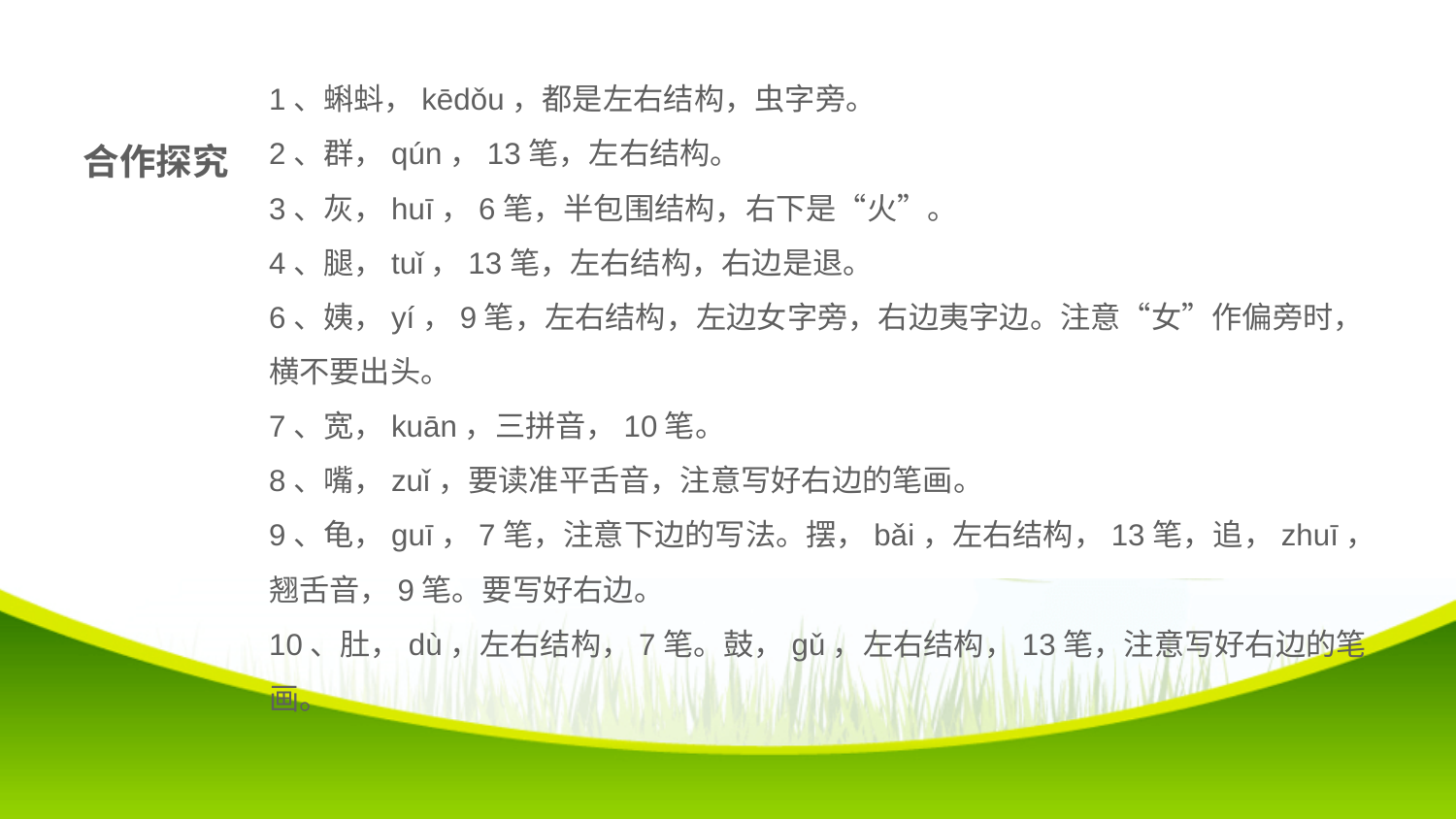

1、蝌蚪，kēdǒu，都是左右结构，虫字旁。
2、群，qún，13笔，左右结构。
3、灰，huī，6笔，半包围结构，右下是“火”。
4、腿，tuǐ，13笔，左右结构，右边是退。
6、姨，yí，9笔，左右结构，左边女字旁，右边夷字边。注意“女”作偏旁时，横不要出头。
7、宽，kuān，三拼音，10笔。
8、嘴，zuǐ，要读准平舌音，注意写好右边的笔画。
9、龟，guī，7笔，注意下边的写法。摆，bǎi，左右结构，13笔，追，zhuī，翘舌音，9笔。要写好右边。
10、肚，dù，左右结构，7笔。鼓，gǔ，左右结构，13笔，注意写好右边的笔画。
合作探究